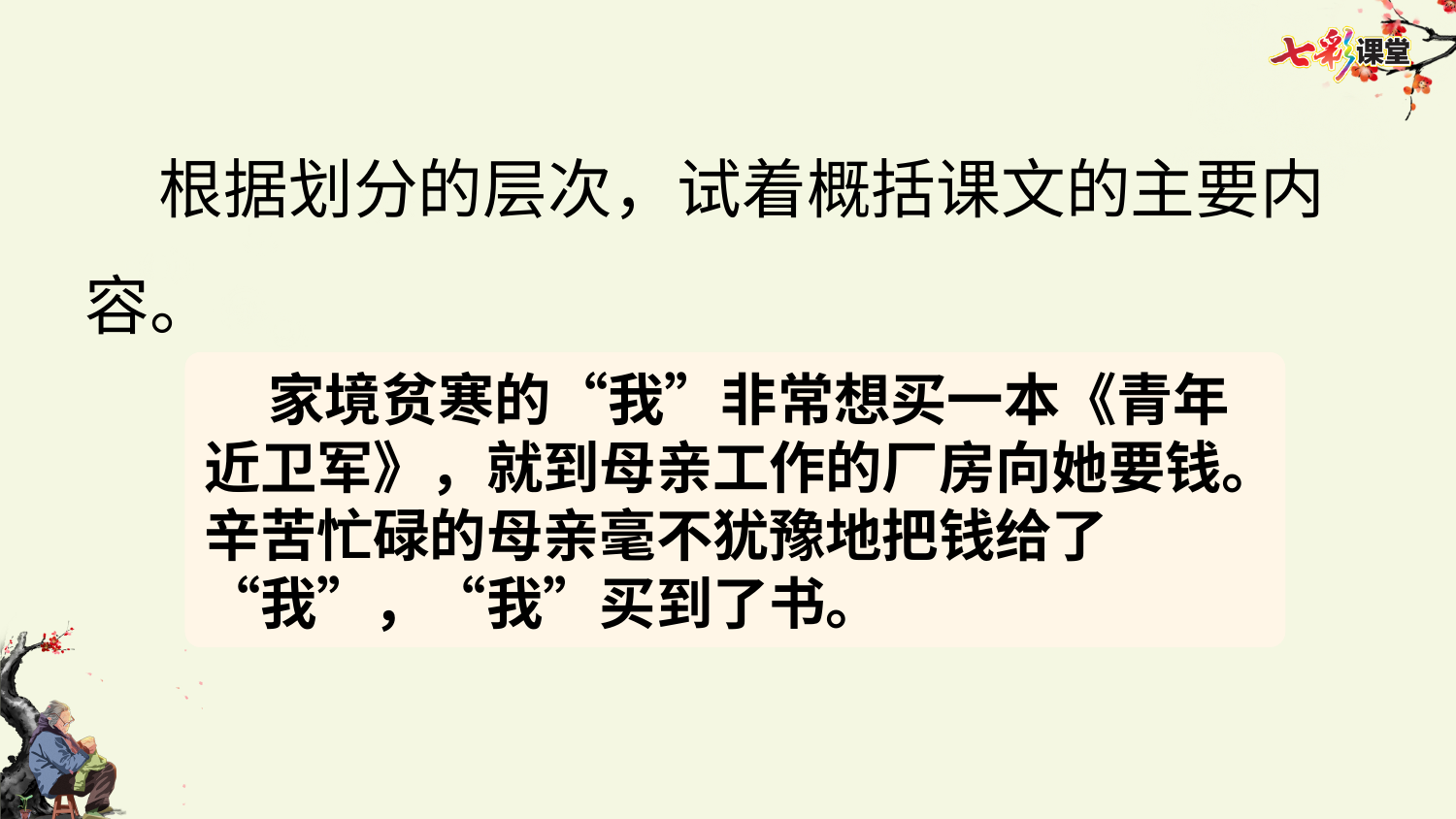

根据划分的层次，试着概括课文的主要内容。
    家境贫寒的“我”非常想买一本《青年近卫军》，就到母亲工作的厂房向她要钱。辛苦忙碌的母亲毫不犹豫地把钱给了“我”，“我”买到了书。